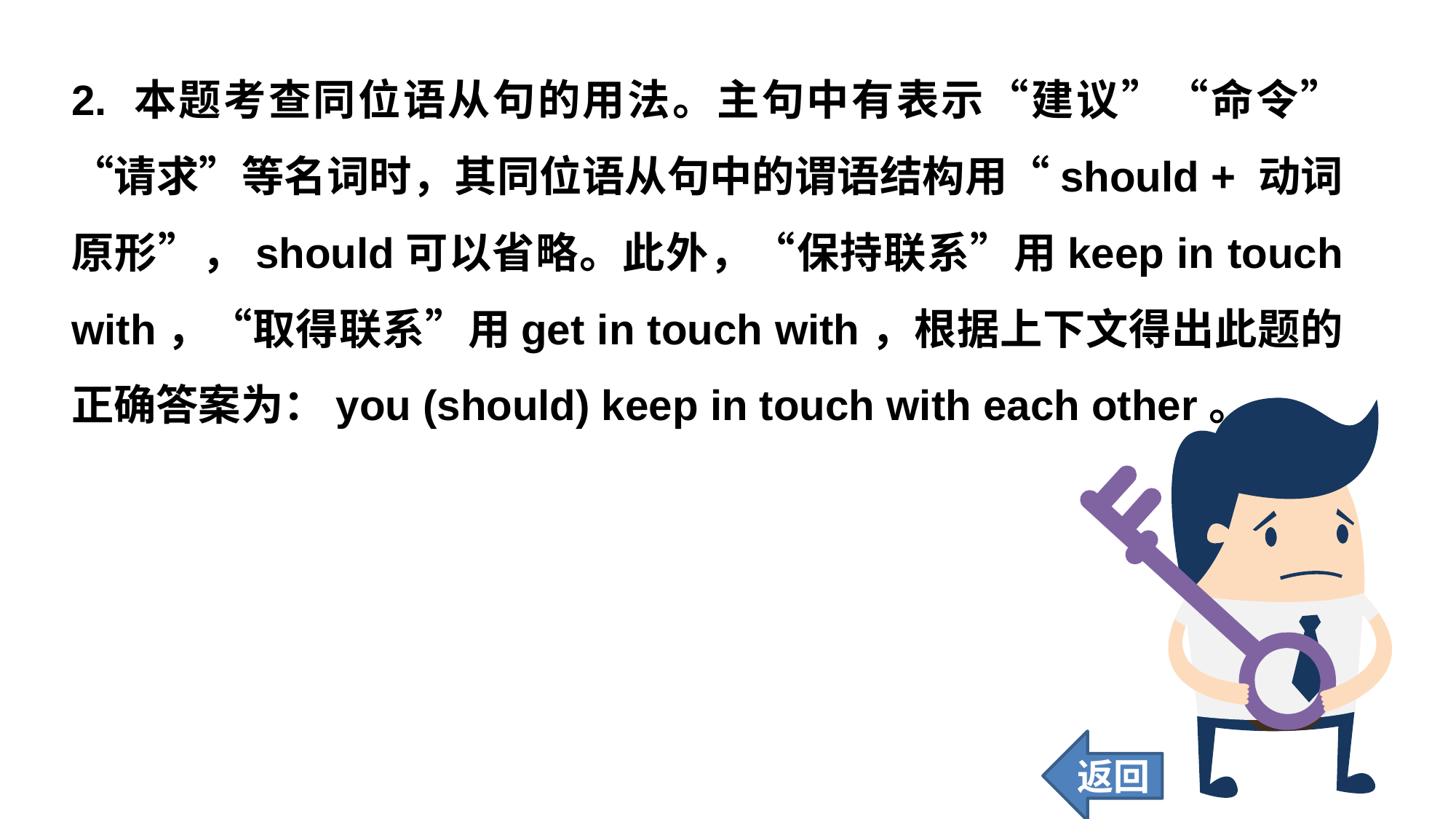

2. 本题考查同位语从句的用法。主句中有表示“建议”“命令”“请求”等名词时，其同位语从句中的谓语结构用“should + 动词原形”，should可以省略。此外，“保持联系”用keep in touch with，“取得联系”用get in touch with，根据上下文得出此题的正确答案为：you (should) keep in touch with each other。

返回
125